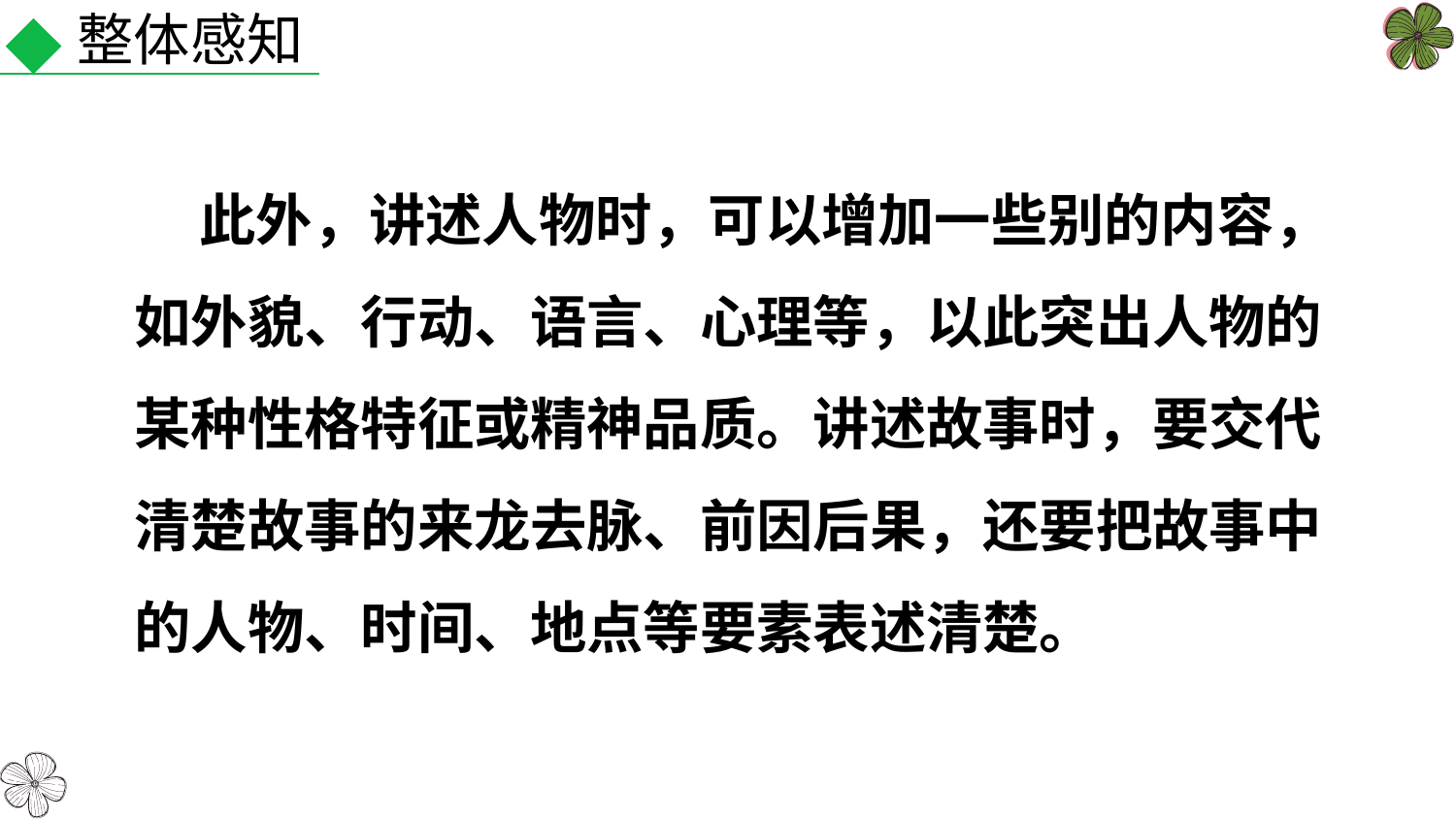

整体感知

    此外，讲述人物时，可以增加一些别的内容，如外貌、行动、语言、心理等，以此突出人物的某种性格特征或精神品质。讲述故事时，要交代清楚故事的来龙去脉、前因后果，还要把故事中的人物、时间、地点等要素表述清楚。